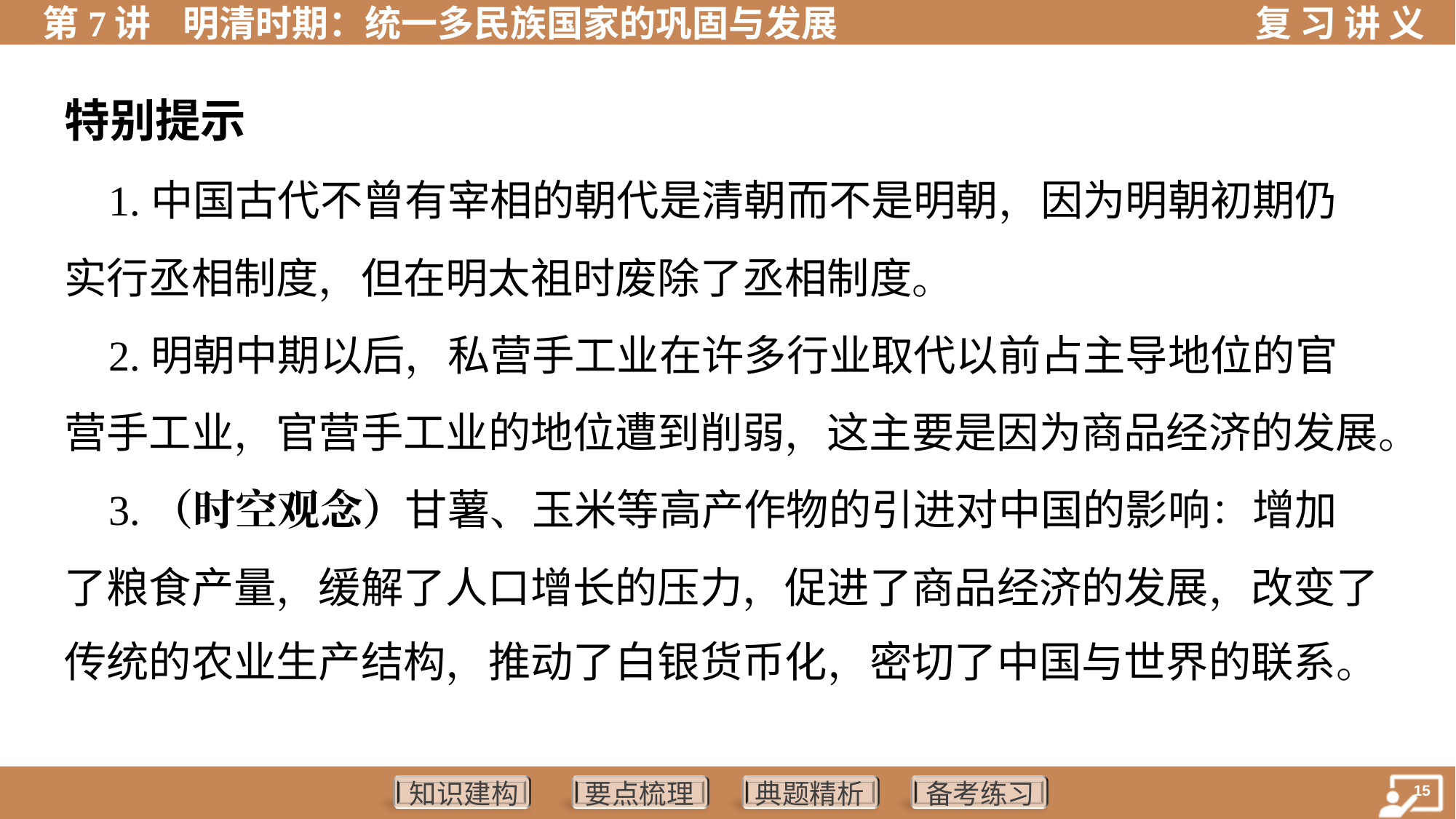

特别提示
    1.中国古代不曾有宰相的朝代是清朝而不是明朝，因为明朝初期仍
实行丞相制度，但在明太祖时废除了丞相制度。
    2.明朝中期以后，私营手工业在许多行业取代以前占主导地位的官
营手工业，官营手工业的地位遭到削弱，这主要是因为商品经济的发展。
    3.（时空观念）甘薯、玉米等高产作物的引进对中国的影响：增加
了粮食产量，缓解了人口增长的压力，促进了商品经济的发展，改变了
传统的农业生产结构，推动了白银货币化，密切了中国与世界的联系。